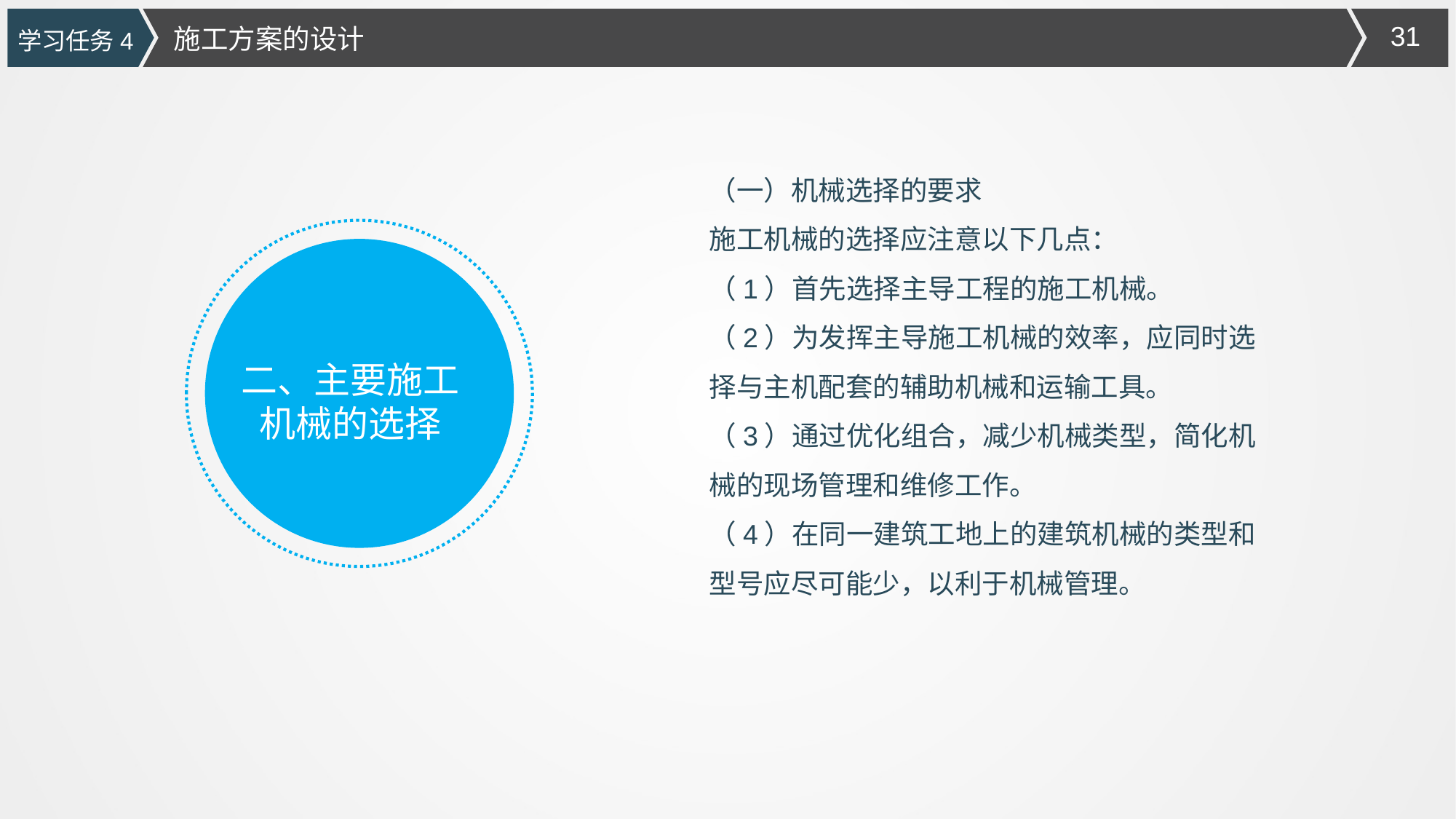

施工方案的设计
学习任务4
（一）机械选择的要求
施工机械的选择应注意以下几点：
（1）首先选择主导工程的施工机械。
（2）为发挥主导施工机械的效率，应同时选择与主机配套的辅助机械和运输工具。
（3）通过优化组合，减少机械类型，简化机械的现场管理和维修工作。
（4）在同一建筑工地上的建筑机械的类型和型号应尽可能少，以利于机械管理。

二、主要施工机械的选择